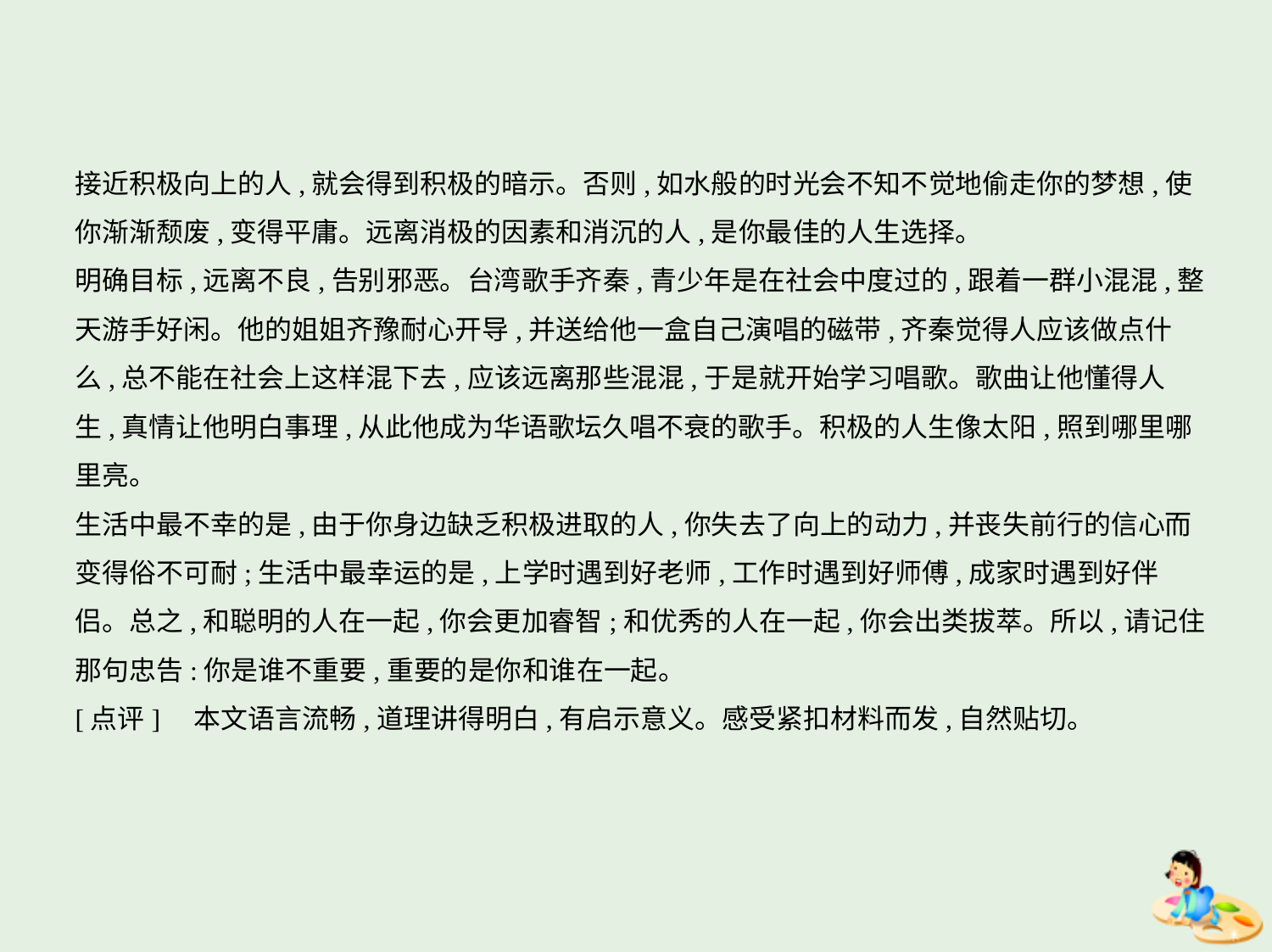

接近积极向上的人,就会得到积极的暗示。否则,如水般的时光会不知不觉地偷走你的梦想,使
你渐渐颓废,变得平庸。远离消极的因素和消沉的人,是你最佳的人生选择。
明确目标,远离不良,告别邪恶。台湾歌手齐秦,青少年是在社会中度过的,跟着一群小混混,整
天游手好闲。他的姐姐齐豫耐心开导,并送给他一盒自己演唱的磁带,齐秦觉得人应该做点什
么,总不能在社会上这样混下去,应该远离那些混混,于是就开始学习唱歌。歌曲让他懂得人
生,真情让他明白事理,从此他成为华语歌坛久唱不衰的歌手。积极的人生像太阳,照到哪里哪
里亮。
生活中最不幸的是,由于你身边缺乏积极进取的人,你失去了向上的动力,并丧失前行的信心而
变得俗不可耐;生活中最幸运的是,上学时遇到好老师,工作时遇到好师傅,成家时遇到好伴
侣。总之,和聪明的人在一起,你会更加睿智;和优秀的人在一起,你会出类拔萃。所以,请记住
那句忠告:你是谁不重要,重要的是你和谁在一起。
[点评]　本文语言流畅,道理讲得明白,有启示意义。感受紧扣材料而发,自然贴切。